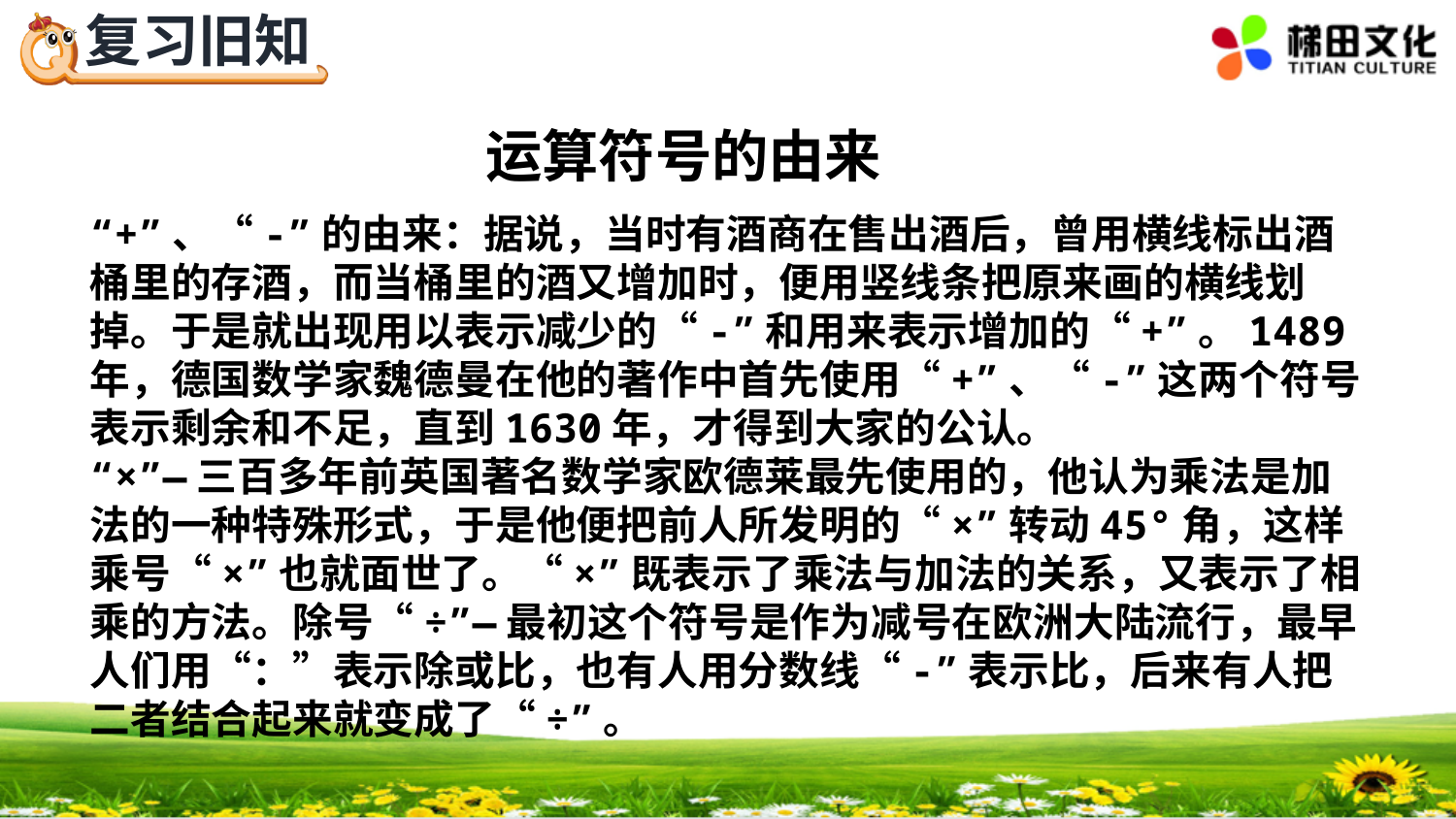

运算符号的由来
“+”、“-”的由来：据说，当时有酒商在售出酒后，曾用横线标出酒桶里的存酒，而当桶里的酒又增加时，便用竖线条把原来画的横线划掉。于是就出现用以表示减少的“-”和用来表示增加的“+”。1489年，德国数学家魏德曼在他的著作中首先使用“+”、“-”这两个符号表示剩余和不足，直到1630年，才得到大家的公认。
“×”—三百多年前英国著名数学家欧德莱最先使用的，他认为乘法是加法的一种特殊形式，于是他便把前人所发明的“×”转动45°角，这样乘号“×”也就面世了。“×”既表示了乘法与加法的关系，又表示了相乘的方法。除号“÷”—最初这个符号是作为减号在欧洲大陆流行，最早人们用“：”表示除或比，也有人用分数线“-”表示比，后来有人把二者结合起来就变成了“÷”。